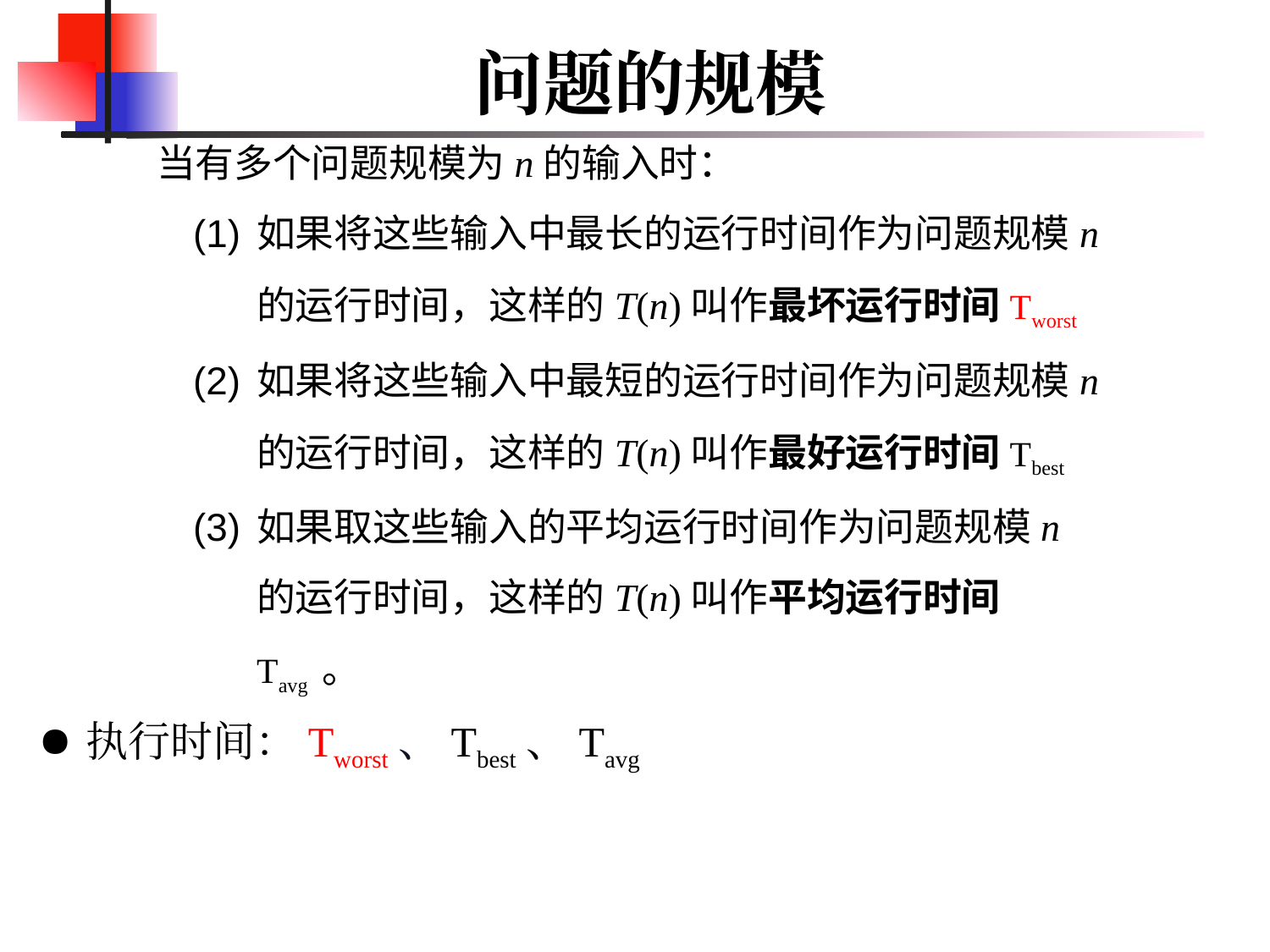

# 问题的规模
当有多个问题规模为n的输入时：
如果将这些输入中最长的运行时间作为问题规模n的运行时间，这样的T(n)叫作最坏运行时间Tworst
如果将这些输入中最短的运行时间作为问题规模n的运行时间，这样的T(n)叫作最好运行时间Tbest
如果取这些输入的平均运行时间作为问题规模n的运行时间，这样的T(n)叫作平均运行时间Tavg 。
执行时间：Tworst、Tbest、Tavg